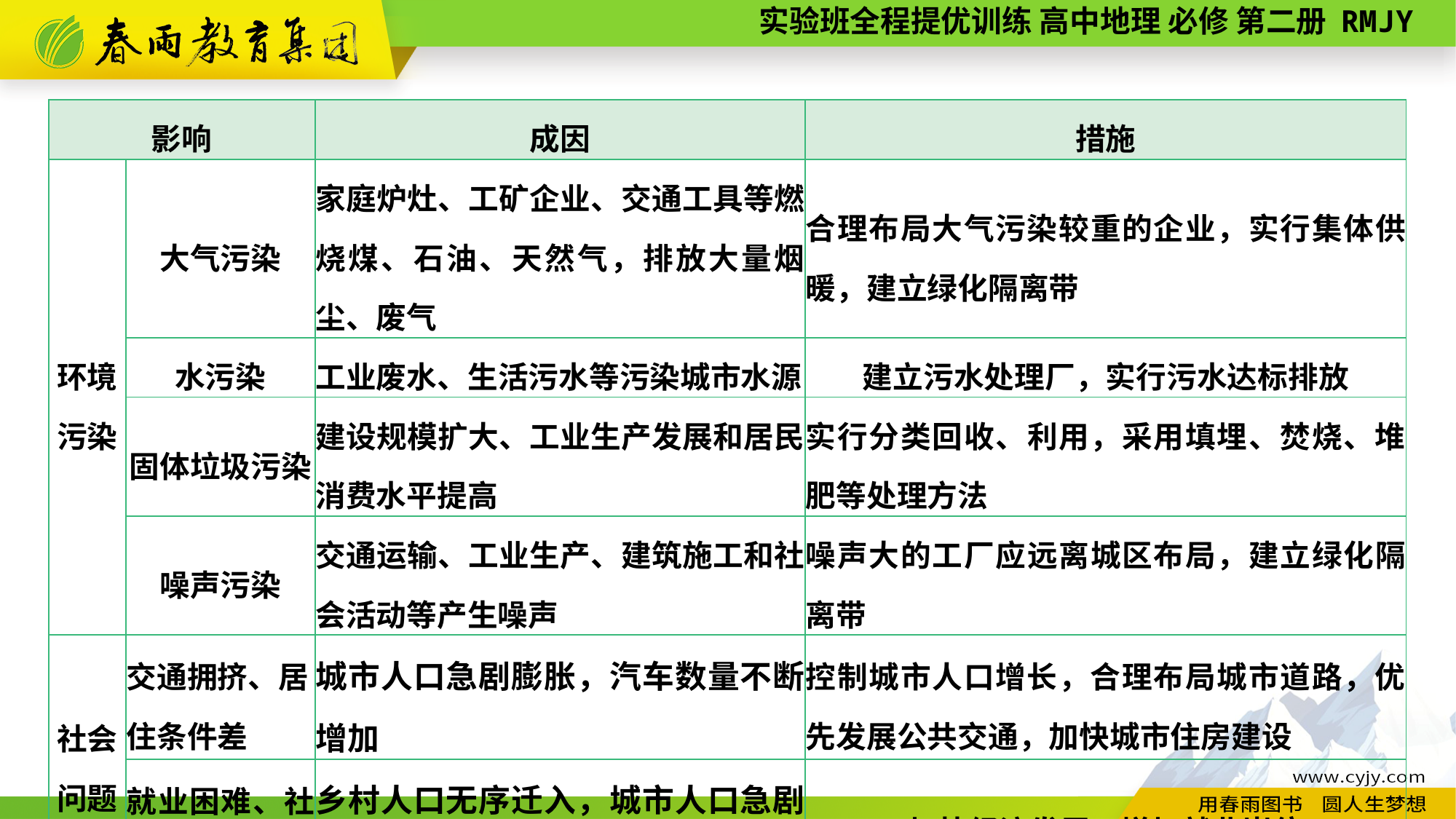

| 影响 |  | 成因 | 措施 |
| --- | --- | --- | --- |
| 环境 污染 | 大气污染 | 家庭炉灶、工矿企业、交通工具等燃烧煤、石油、天然气，排放大量烟尘、废气 | 合理布局大气污染较重的企业，实行集体供暖，建立绿化隔离带 |
|  | 水污染 | 工业废水、生活污水等污染城市水源 | 建立污水处理厂，实行污水达标排放 |
|  | 固体垃圾污染 | 建设规模扩大、工业生产发展和居民消费水平提高 | 实行分类回收、利用，采用填埋、焚烧、堆肥等处理方法 |
|  | 噪声污染 | 交通运输、工业生产、建筑施工和社会活动等产生噪声 | 噪声大的工厂应远离城区布局，建立绿化隔离带 |
| 社会 问题 | 交通拥挤、居住条件差 | 城市人口急剧膨胀，汽车数量不断增加 | 控制城市人口增长，合理布局城市道路，优先发展公共交通，加快城市住房建设 |
|  | 就业困难、社会秩序混乱 | 乡村人口无序迁入，城市人口急剧增长 | 加快经济发展，增加就业岗位 |